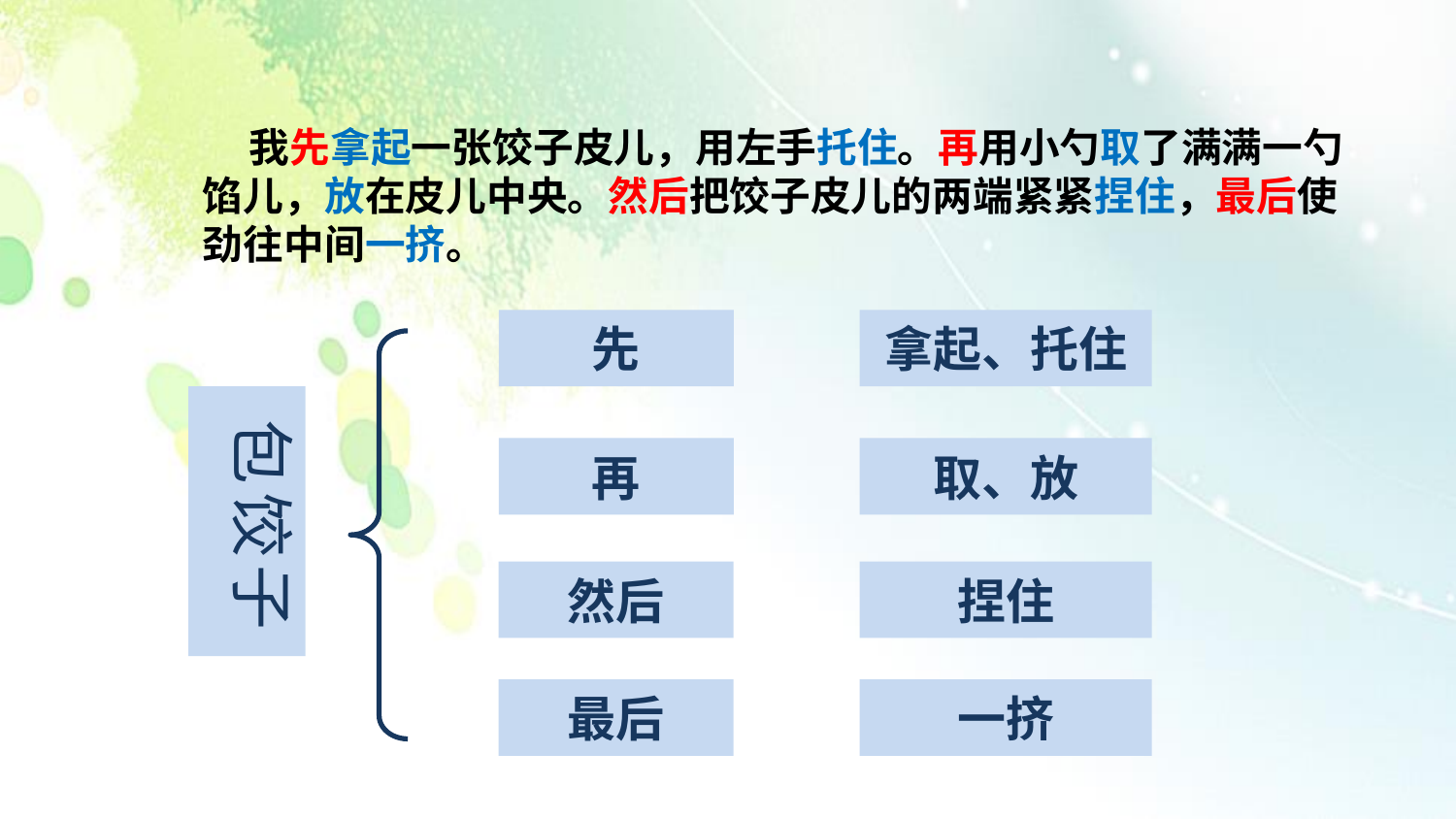

我先拿起一张饺子皮儿，用左手托住。再用小勺取了满满一勺馅儿，放在皮儿中央。然后把饺子皮儿的两端紧紧捏住，最后使劲往中间一挤。
先
拿起、托住

包饺子
再
取、放
然后
捏住
最后
一挤